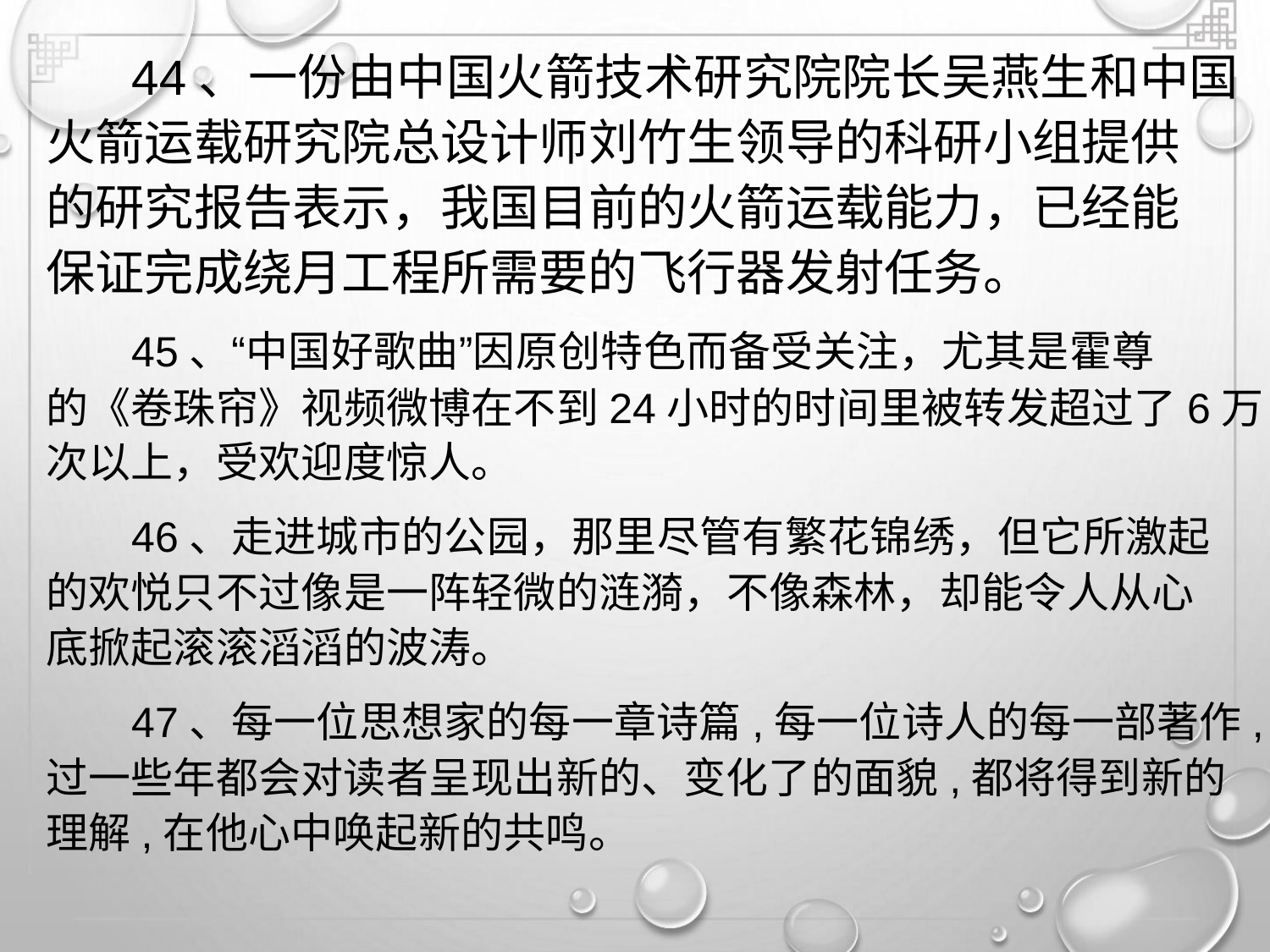

44、一份由中国火箭技术研究院院长吴燕生和中国
火箭运载研究院总设计师刘竹生领导的科研小组提供
的研究报告表示，我国目前的火箭运载能力，已经能
保证完成绕月工程所需要的飞行器发射任务。
45、“中国好歌曲”因原创特色而备受关注，尤其是霍尊
的《卷珠帘》视频微博在不到24小时的时间里被转发超过了6万
次以上，受欢迎度惊人。
46、走进城市的公园，那里尽管有繁花锦绣，但它所激起
的欢悦只不过像是一阵轻微的涟漪，不像森林，却能令人从心
底掀起滚滚滔滔的波涛。
47、每一位思想家的每一章诗篇,每一位诗人的每一部著作,
过一些年都会对读者呈现出新的、变化了的面貌,都将得到新的
理解,在他心中唤起新的共鸣。